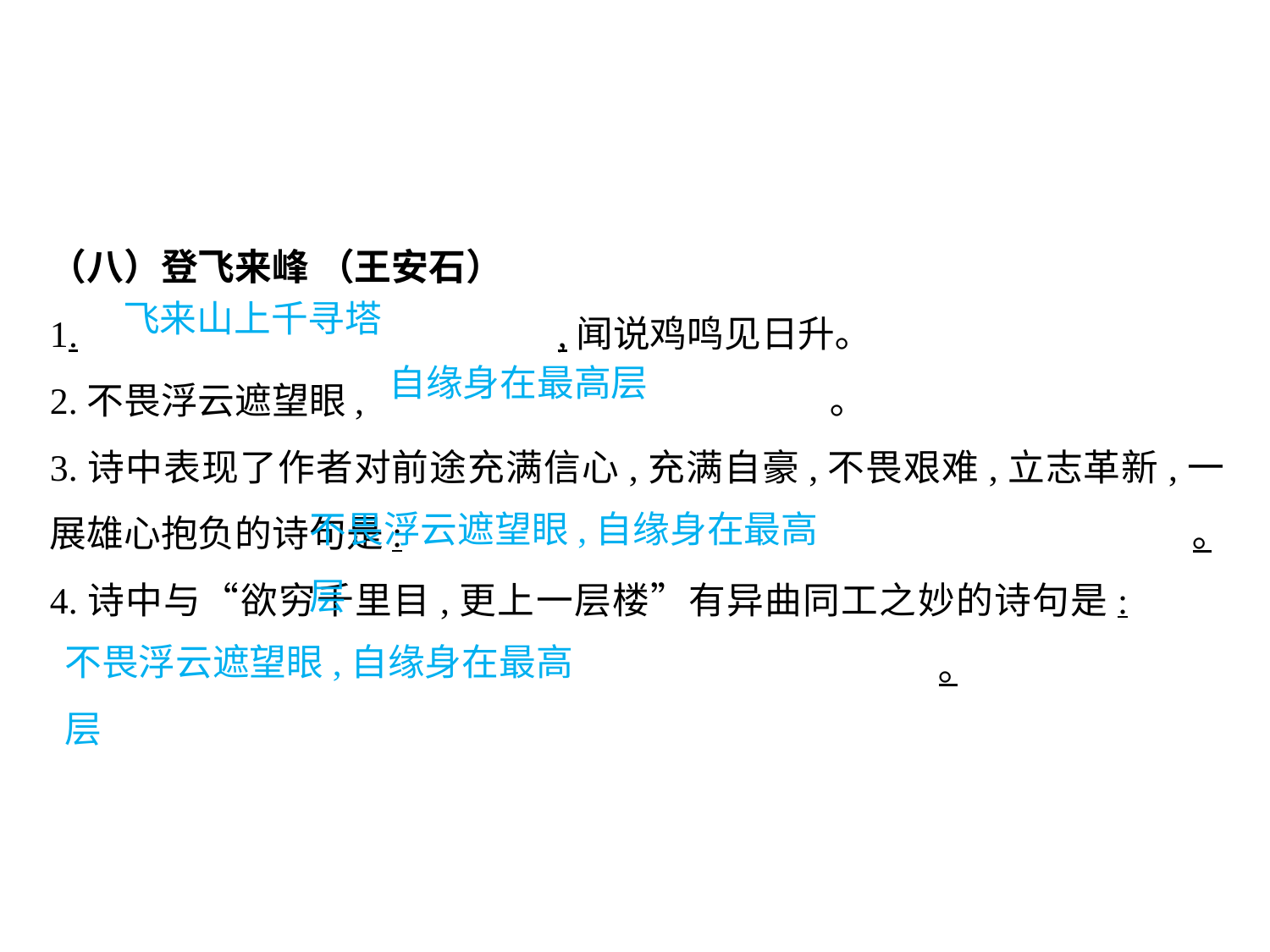

（八）登飞来峰 （王安石）
1.				,闻说鸡鸣见日升｡
2.不畏浮云遮望眼,				 ｡
3.诗中表现了作者对前途充满信心,充满自豪,不畏艰难,立志革新,一展雄心抱负的诗句是:							｡
4.诗中与“欲穷千里目,更上一层楼”有异曲同工之妙的诗句是:								｡
飞来山上千寻塔
自缘身在最高层
不畏浮云遮望眼,自缘身在最高层
不畏浮云遮望眼,自缘身在最高层